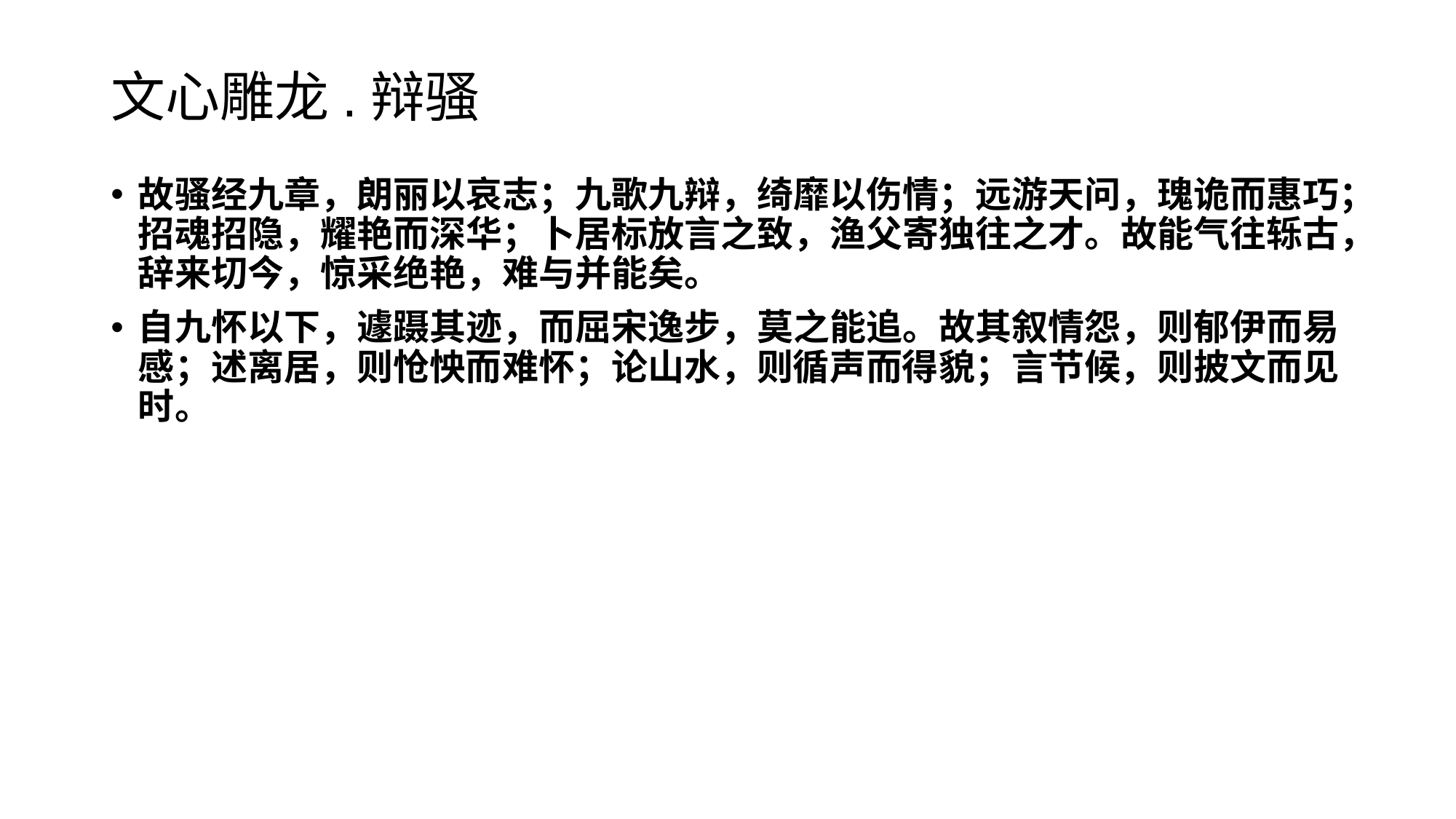

# 文心雕龙.辩骚
故骚经九章，朗丽以哀志；九歌九辩，绮靡以伤情；远游天问，瑰诡而惠巧；招魂招隐，耀艳而深华；卜居标放言之致，渔父寄独往之才。故能气往轹古，辞来切今，惊采绝艳，难与并能矣。
自九怀以下，遽蹑其迹，而屈宋逸步，莫之能追。故其叙情怨，则郁伊而易感；述离居，则怆怏而难怀；论山水，则循声而得貌；言节候，则披文而见时。